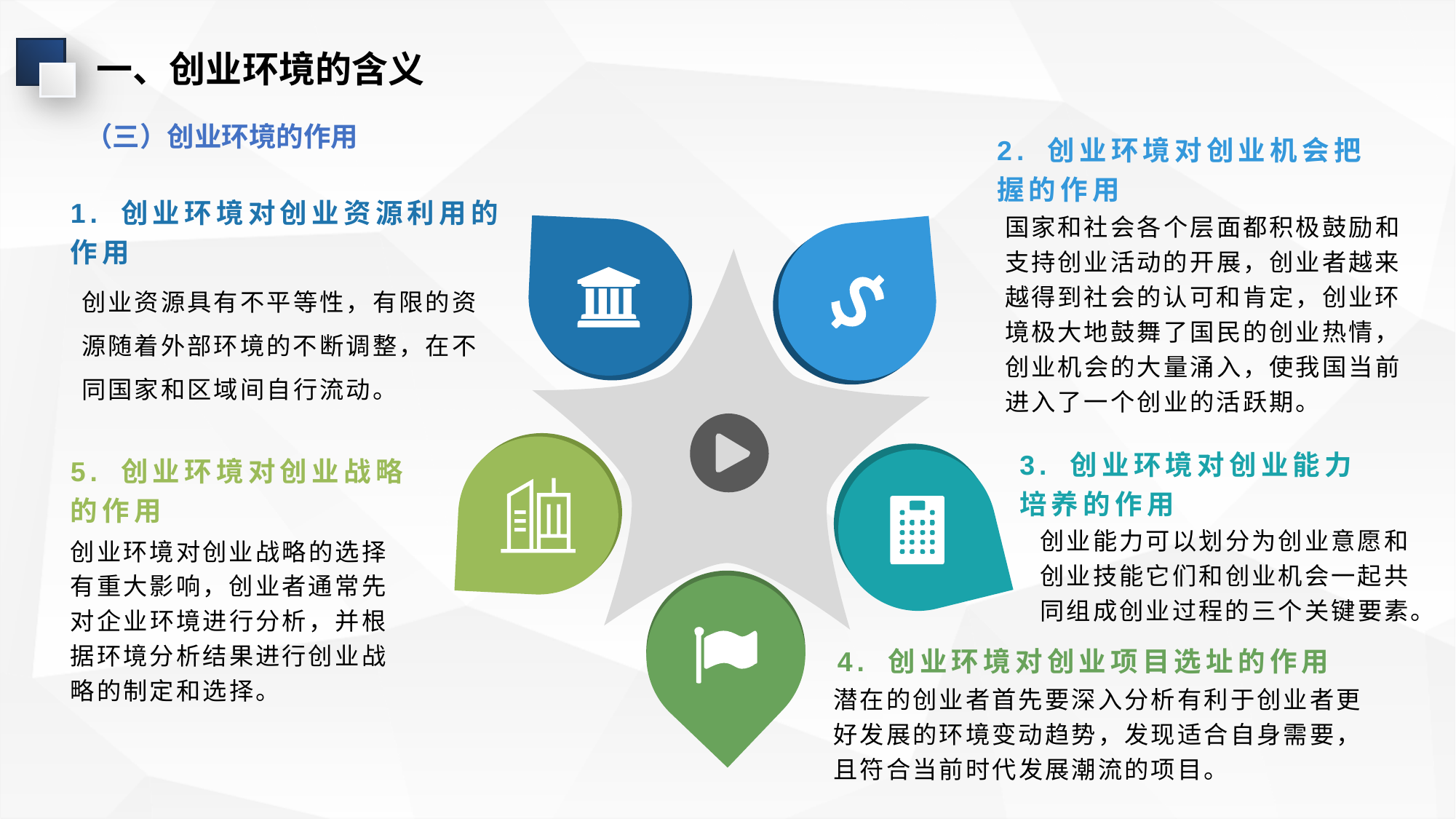

一、创业环境的含义
（三）创业环境的作用
2. 创业环境对创业机会把握的作用
1. 创业环境对创业资源利用的作用
国家和社会各个层面都积极鼓励和支持创业活动的开展，创业者越来越得到社会的认可和肯定，创业环境极大地鼓舞了国民的创业热情，创业机会的大量涌入，使我国当前进入了一个创业的活跃期。

创业资源具有不平等性，有限的资源随着外部环境的不断调整，在不同国家和区域间自行流动。

3. 创业环境对创业能力培养的作用
5. 创业环境对创业战略的作用

创业能力可以划分为创业意愿和创业技能它们和创业机会一起共同组成创业过程的三个关键要素。
创业环境对创业战略的选择有重大影响，创业者通常先对企业环境进行分析，并根
据环境分析结果进行创业战略的制定和选择。

4. 创业环境对创业项目选址的作用
潜在的创业者首先要深入分析有利于创业者更好发展的环境变动趋势，发现适合自身需要，且符合当前时代发展潮流的项目。